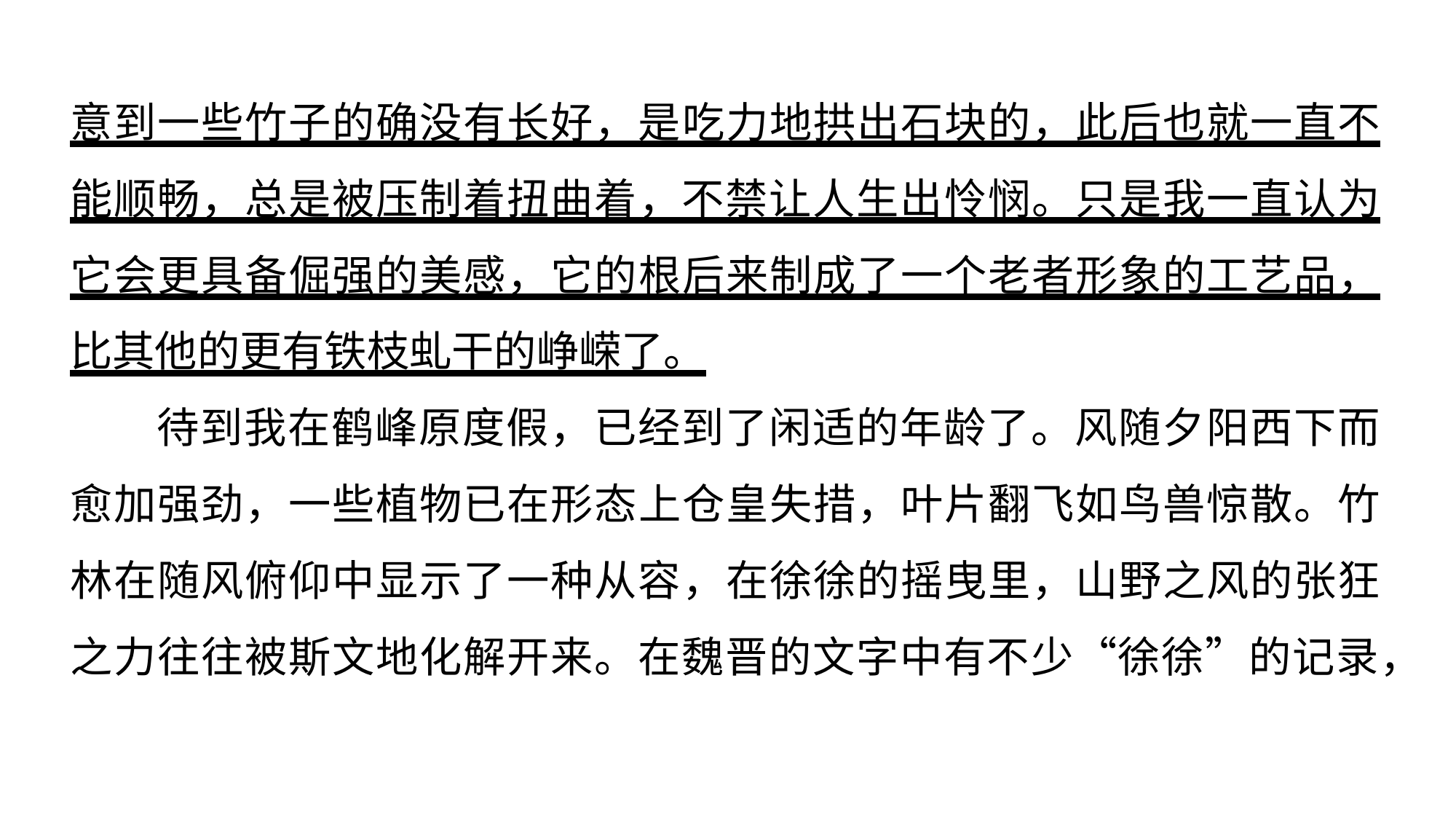

意到一些竹子的确没有长好，是吃力地拱出石块的，此后也就一直不能顺畅，总是被压制着扭曲着，不禁让人生出怜悯。只是我一直认为它会更具备倔强的美感，它的根后来制成了一个老者形象的工艺品，比其他的更有铁枝虬干的峥嵘了。
待到我在鹤峰原度假，已经到了闲适的年龄了。风随夕阳西下而愈加强劲，一些植物已在形态上仓皇失措，叶片翻飞如鸟兽惊散。竹林在随风俯仰中显示了一种从容，在徐徐的摇曳里，山野之风的张狂之力往往被斯文地化解开来。在魏晋的文字中有不少“徐徐”的记录，